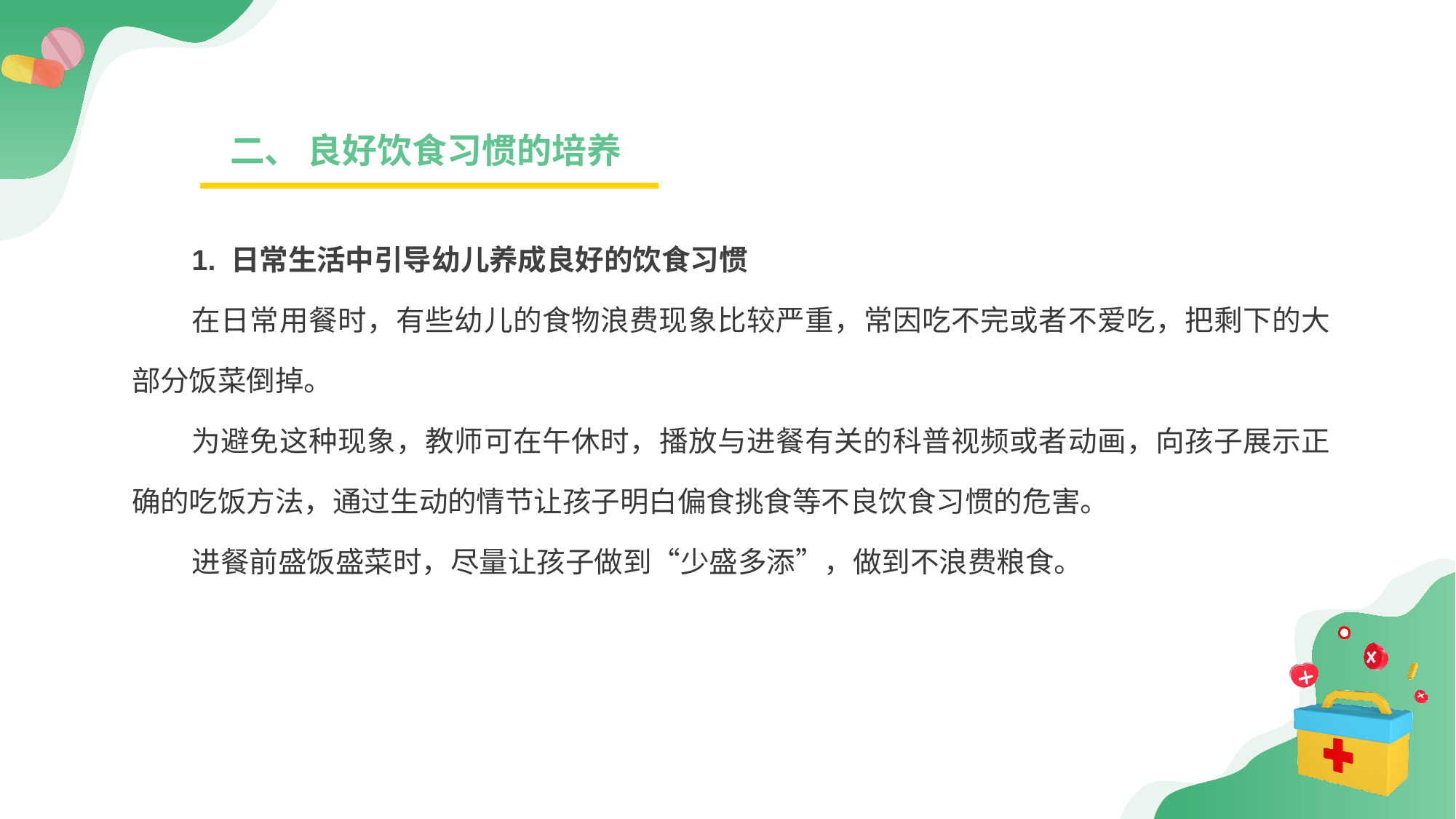

二、 良好饮食习惯的培养
1. 日常生活中引导幼儿养成良好的饮食习惯
在日常用餐时，有些幼儿的食物浪费现象比较严重，常因吃不完或者不爱吃，把剩下的大部分饭菜倒掉。
为避免这种现象，教师可在午休时，播放与进餐有关的科普视频或者动画，向孩子展示正确的吃饭方法，通过生动的情节让孩子明白偏食挑食等不良饮食习惯的危害。
进餐前盛饭盛菜时，尽量让孩子做到“少盛多添”，做到不浪费粮食。